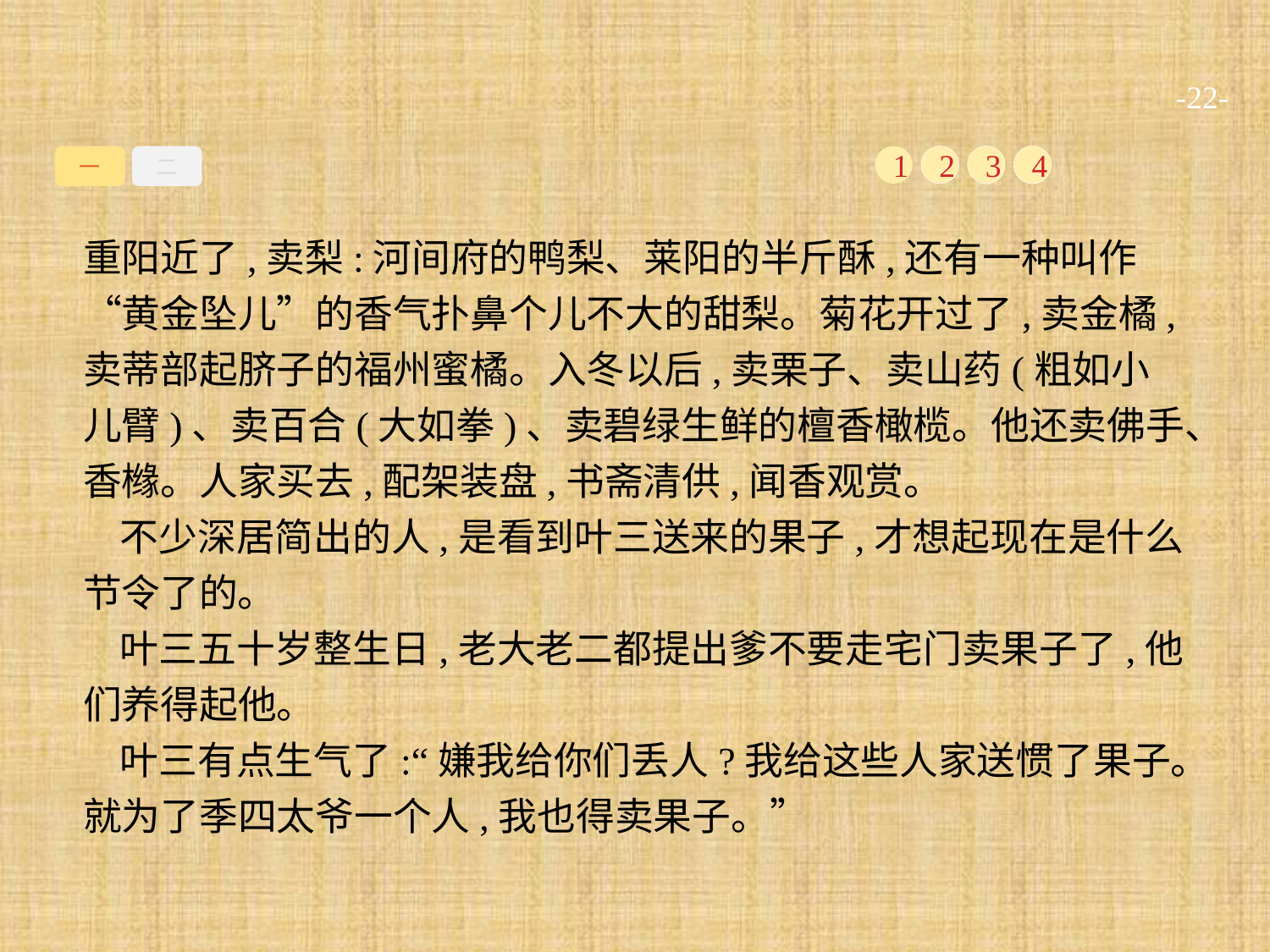

-22-
一
二
1
2
3
4
重阳近了,卖梨:河间府的鸭梨、莱阳的半斤酥,还有一种叫作“黄金坠儿”的香气扑鼻个儿不大的甜梨。菊花开过了,卖金橘,卖蒂部起脐子的福州蜜橘。入冬以后,卖栗子、卖山药(粗如小儿臂)、卖百合(大如拳)、卖碧绿生鲜的檀香橄榄。他还卖佛手、香橼。人家买去,配架装盘,书斋清供,闻香观赏。
不少深居简出的人,是看到叶三送来的果子,才想起现在是什么节令了的。
叶三五十岁整生日,老大老二都提出爹不要走宅门卖果子了,他们养得起他。
叶三有点生气了:“嫌我给你们丢人?我给这些人家送惯了果子。就为了季四太爷一个人,我也得卖果子。”